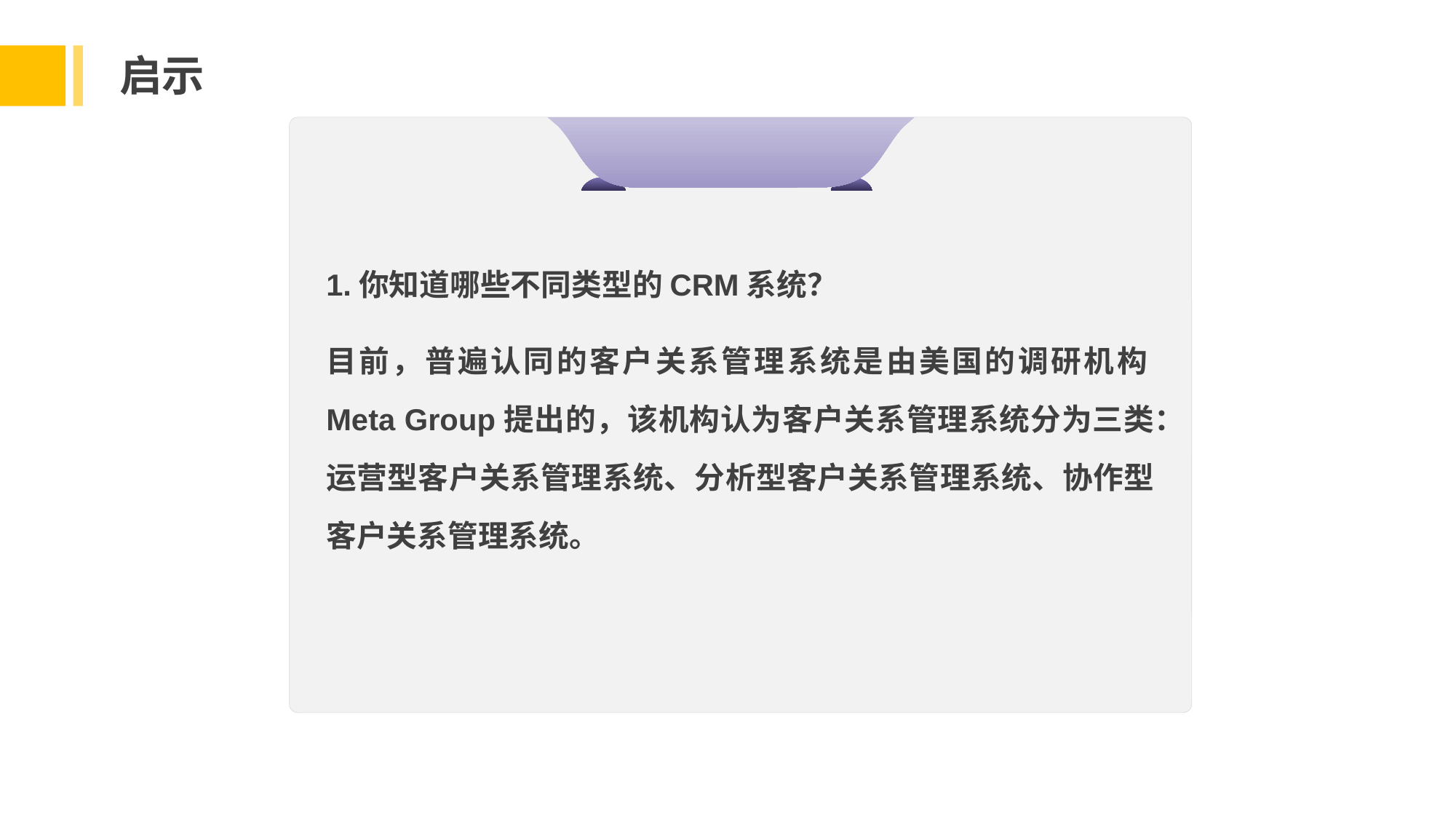

启示

1.你知道哪些不同类型的CRM系统？
目前，普遍认同的客户关系管理系统是由美国的调研机构Meta Group提出的，该机构认为客户关系管理系统分为三类：运营型客户关系管理系统、分析型客户关系管理系统、协作型客户关系管理系统。